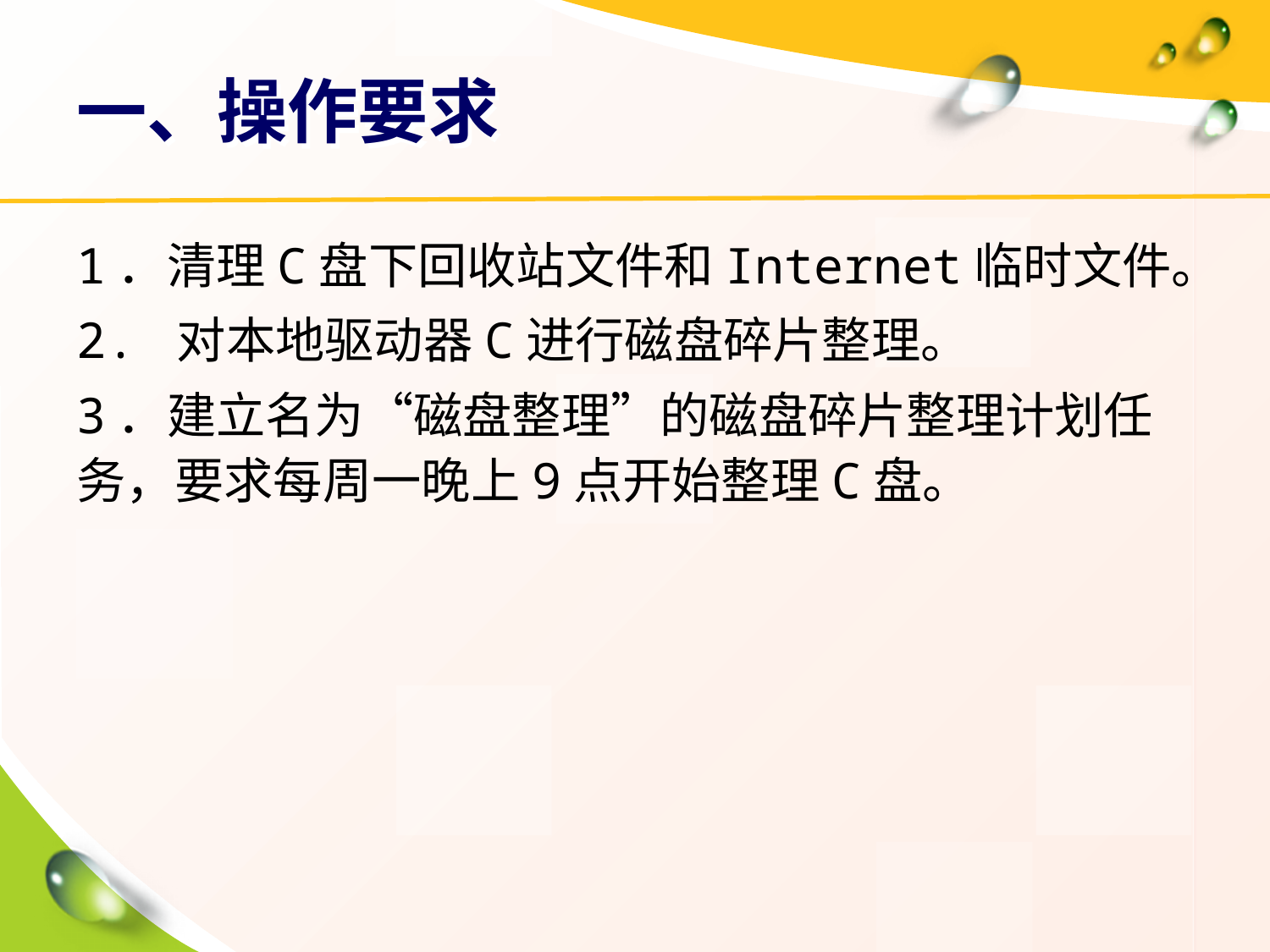

# 一、操作要求
1．清理C盘下回收站文件和Internet临时文件。
2. 对本地驱动器C进行磁盘碎片整理。
3．建立名为“磁盘整理”的磁盘碎片整理计划任务，要求每周一晚上9点开始整理C盘。